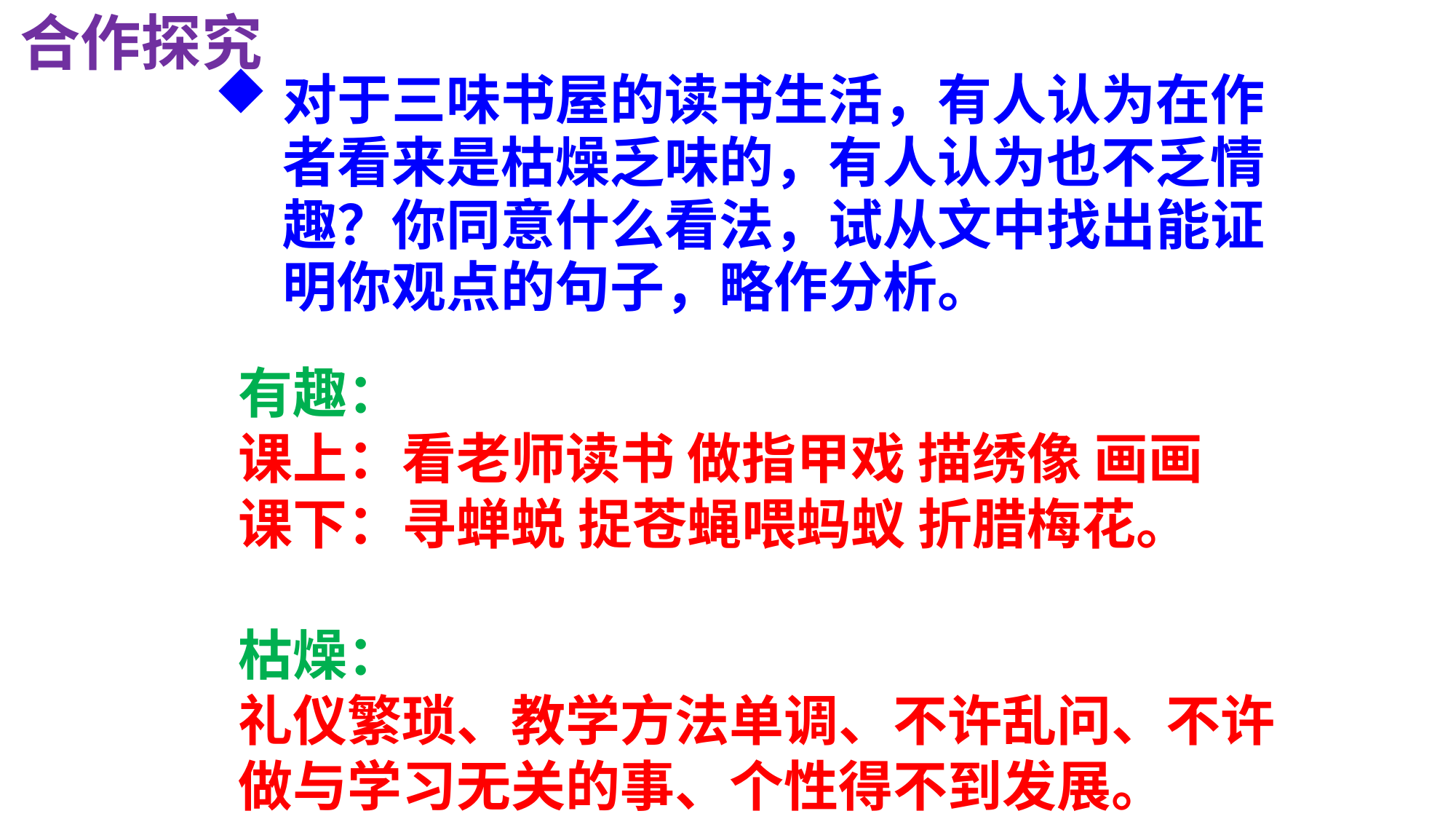

合作探究
对于三味书屋的读书生活，有人认为在作者看来是枯燥乏味的，有人认为也不乏情趣？你同意什么看法，试从文中找出能证明你观点的句子，略作分析。
有趣：
课上：看老师读书 做指甲戏 描绣像 画画
课下：寻蝉蜕 捉苍蝇喂蚂蚁 折腊梅花。

枯燥：
礼仪繁琐、教学方法单调、不许乱问、不许做与学习无关的事、个性得不到发展。